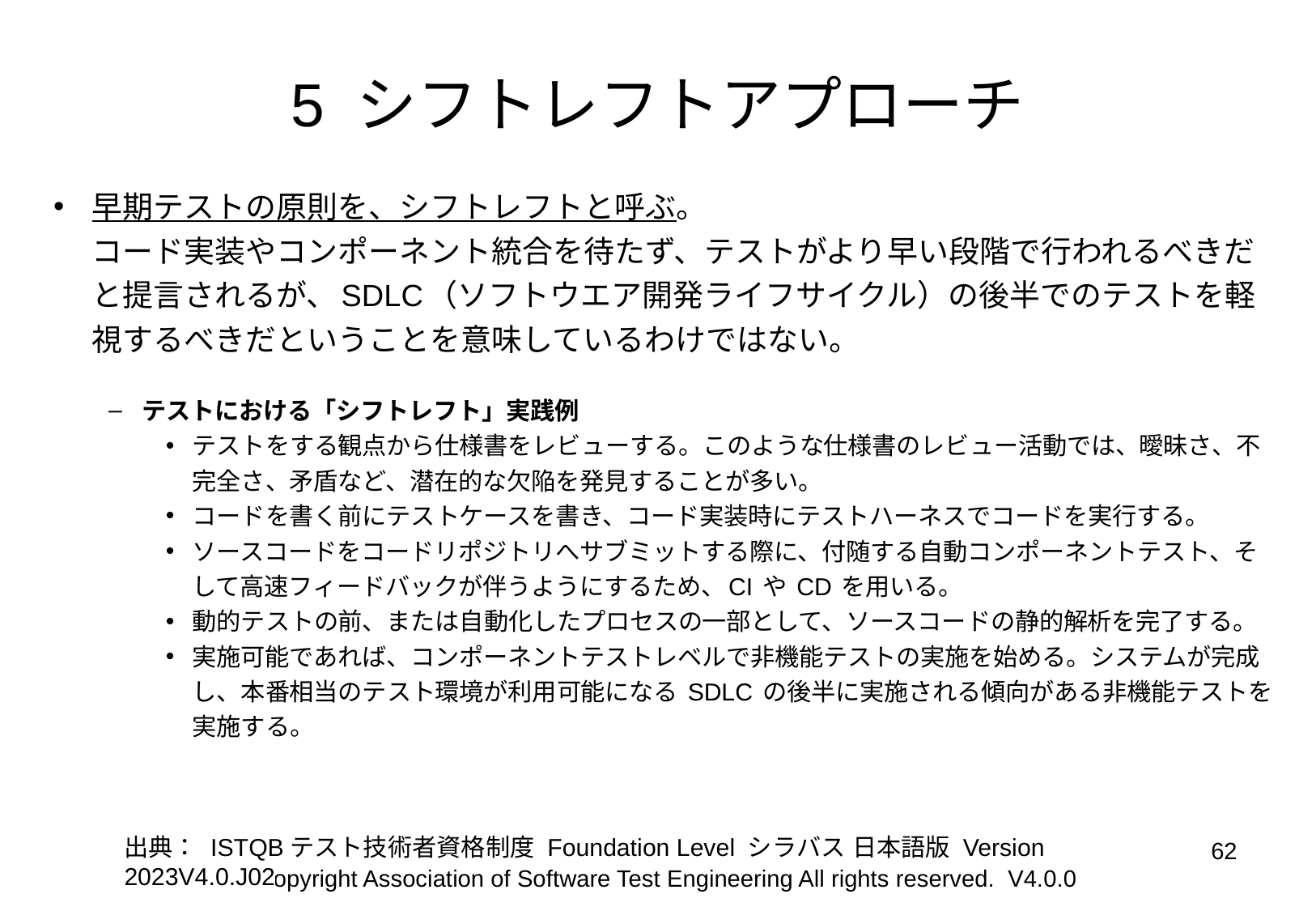

# 5 シフトレフトアプローチ
早期テストの原則を、シフトレフトと呼ぶ。
コード実装やコンポーネント統合を待たず、テストがより早い段階で行われるべきだと提言されるが、SDLC（ソフトウエア開発ライフサイクル）の後半でのテストを軽視するべきだということを意味しているわけではない。

テストにおける「シフトレフト」実践例
テストをする観点から仕様書をレビューする。このような仕様書のレビュー活動では、曖昧さ、不完全さ、矛盾など、潜在的な欠陥を発見することが多い。
コードを書く前にテストケースを書き、コード実装時にテストハーネスでコードを実行する。
ソースコードをコードリポジトリへサブミットする際に、付随する自動コンポーネントテスト、そして高速フィードバックが伴うようにするため、CI や CD を用いる。
動的テストの前、または自動化したプロセスの一部として、ソースコードの静的解析を完了する。
実施可能であれば、コンポーネントテストレベルで非機能テストの実施を始める。システムが完成し、本番相当のテスト環境が利用可能になる SDLC の後半に実施される傾向がある非機能テストを実施する。
出典： ISTQBテスト技術者資格制度 Foundation Level シラバス 日本語版 Version 2023V4.0.J02
62
Copyright Association of Software Test Engineering All rights reserved.  V4.0.0